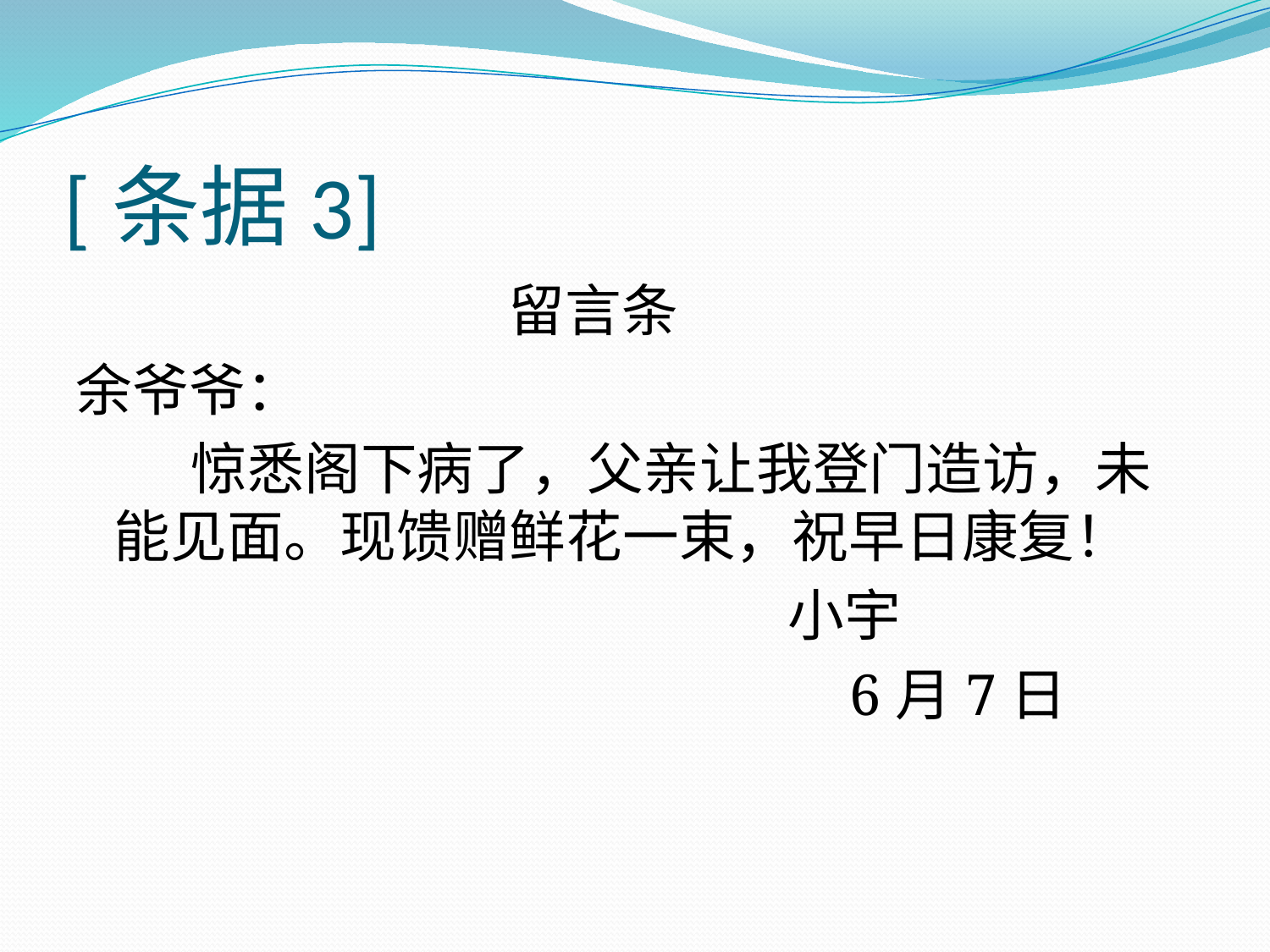

# [条据3]
                                 留言条
余爷爷：
        惊悉阁下病了，父亲让我登门造访，未能见面。现馈赠鲜花一束，祝早日康复！
                                                       小宇
                                                     6月7日